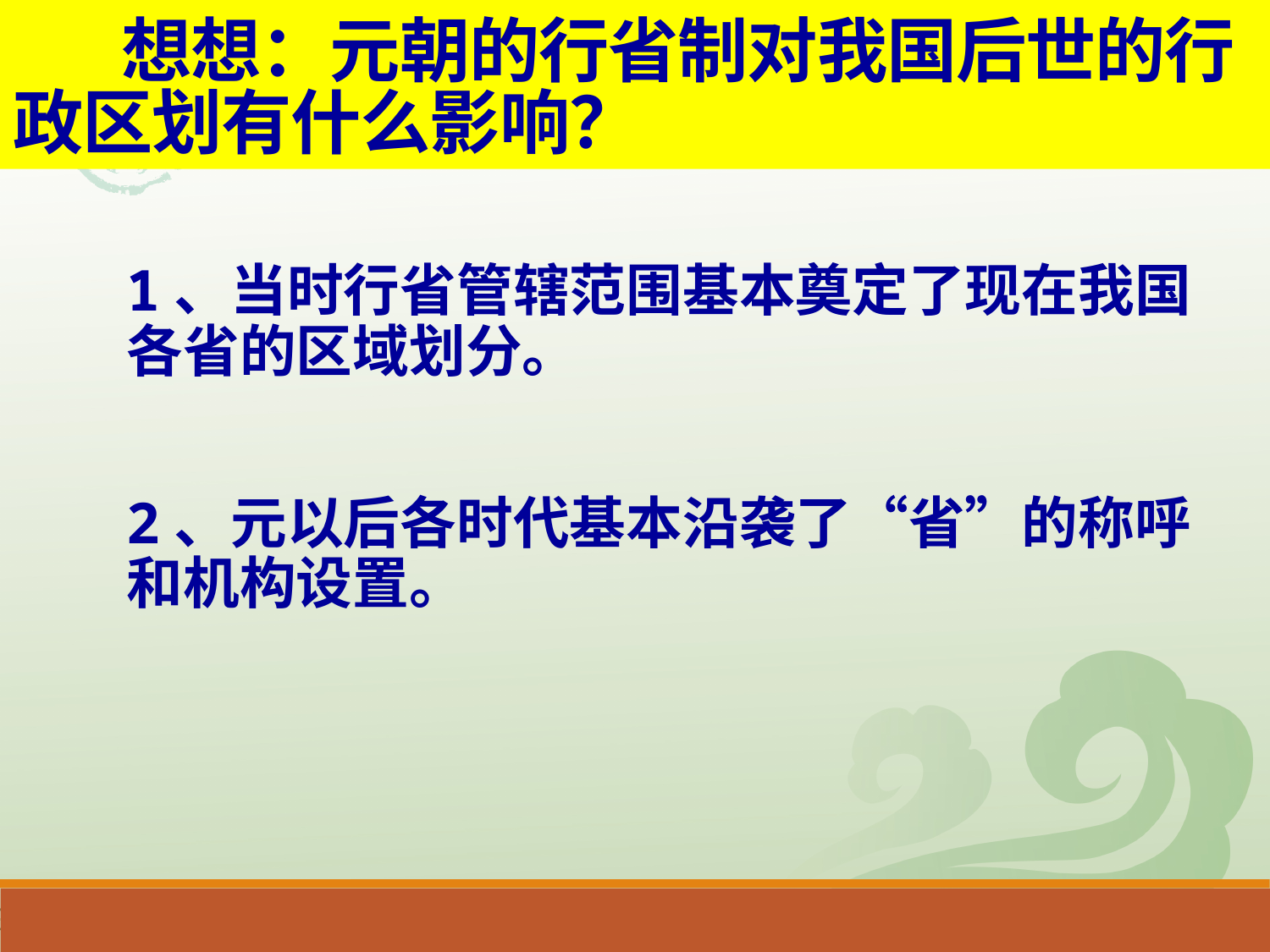

想想：元朝的行省制对我国后世的行政区划有什么影响？
1、当时行省管辖范围基本奠定了现在我国各省的区域划分。

2、元以后各时代基本沿袭了“省”的称呼和机构设置。